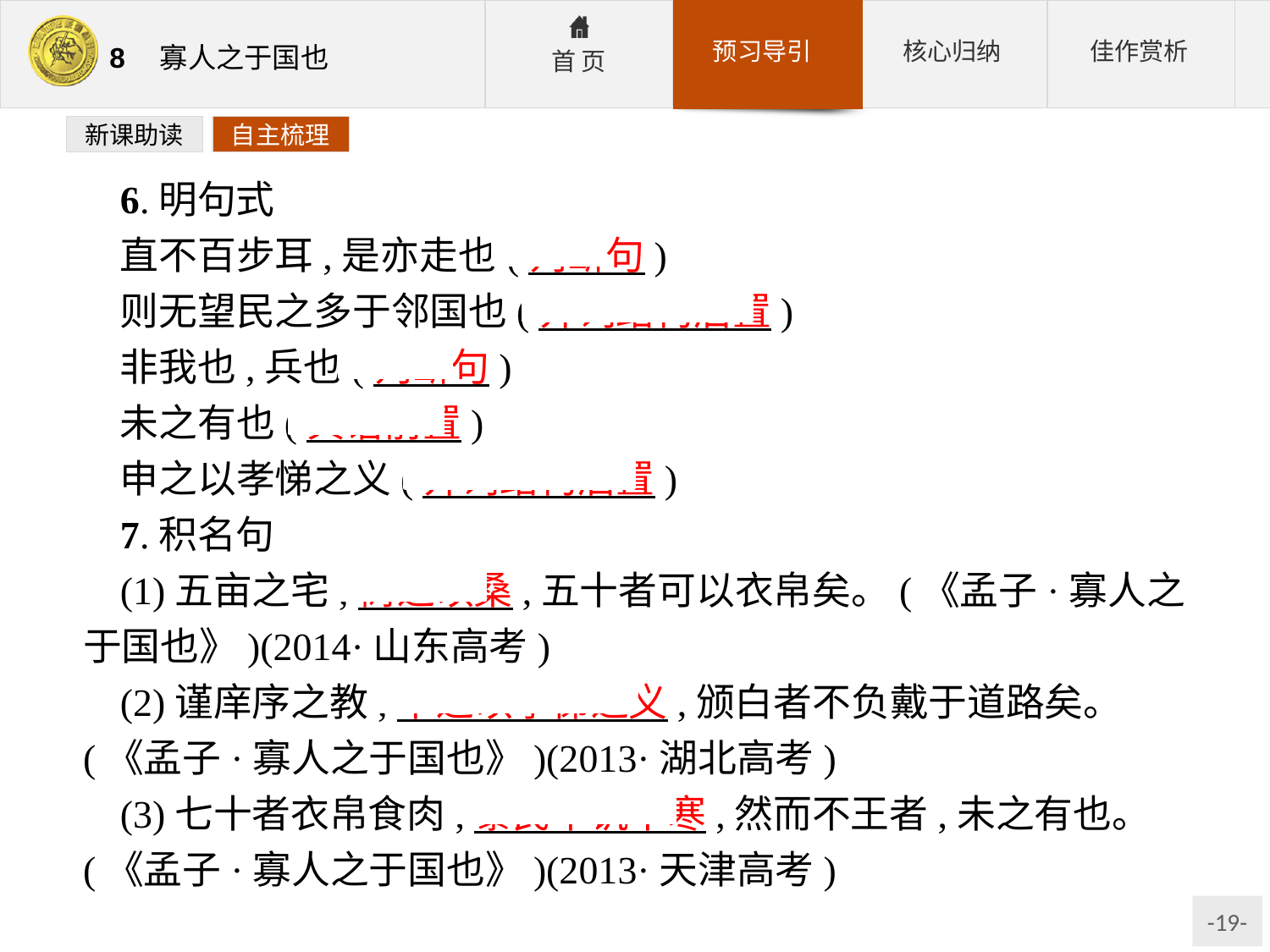

新课助读
自主梳理
6.明句式
直不百步耳,是亦走也(判断句)
则无望民之多于邻国也(介词结构后置)
非我也,兵也(判断句)
未之有也(宾语前置)
申之以孝悌之义(介词结构后置)
7.积名句
(1)五亩之宅,树之以桑,五十者可以衣帛矣。(《孟子·寡人之于国也》)(2014·山东高考)
(2)谨庠序之教,申之以孝悌之义,颁白者不负戴于道路矣。(《孟子·寡人之于国也》)(2013·湖北高考)
(3)七十者衣帛食肉,黎民不饥不寒,然而不王者,未之有也。(《孟子·寡人之于国也》)(2013·天津高考)